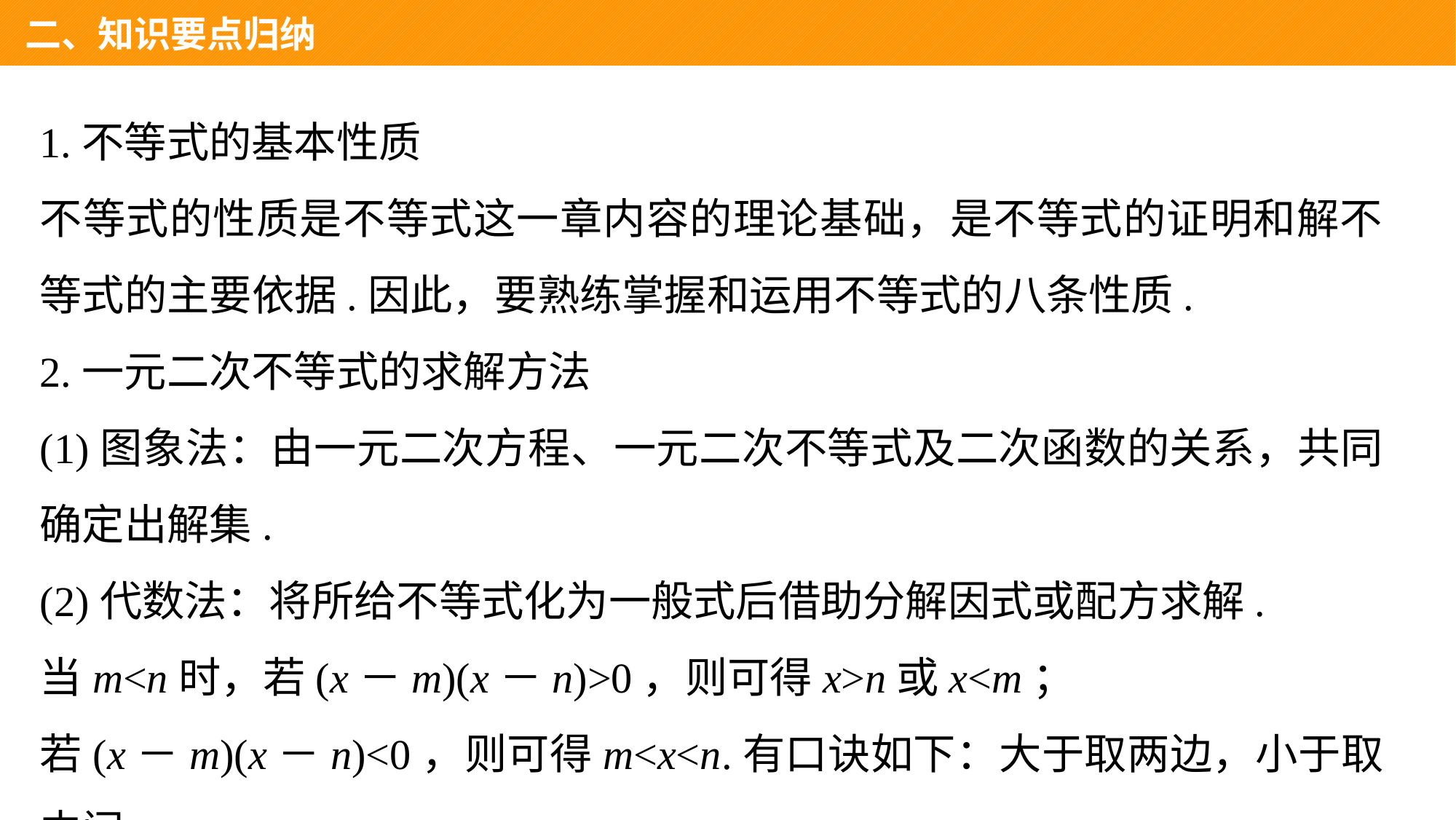

二、知识要点归纳
1.不等式的基本性质
不等式的性质是不等式这一章内容的理论基础，是不等式的证明和解不等式的主要依据.因此，要熟练掌握和运用不等式的八条性质.
2.一元二次不等式的求解方法
(1)图象法：由一元二次方程、一元二次不等式及二次函数的关系，共同确定出解集.
(2)代数法：将所给不等式化为一般式后借助分解因式或配方求解.
当m<n时，若(x－m)(x－n)>0，则可得x>n或x<m；
若(x－m)(x－n)<0，则可得m<x<n.有口诀如下：大于取两边，小于取中间.